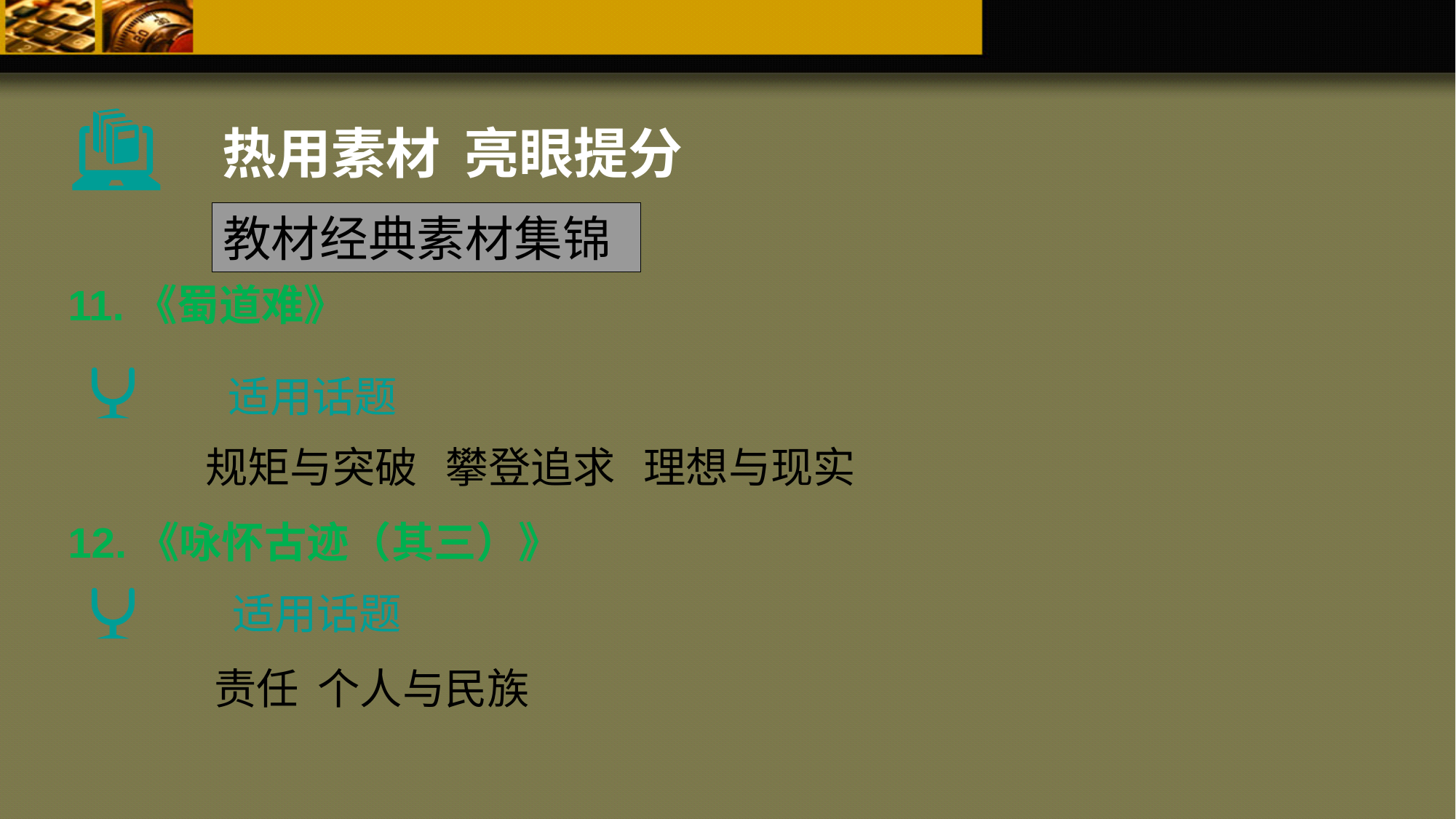

热用素材  亮眼提分
教材经典素材集锦
11.《蜀道难》
适用话题

规矩与突破   攀登追求   理想与现实
12.《咏怀古迹（其三）》
适用话题

责任  个人与民族